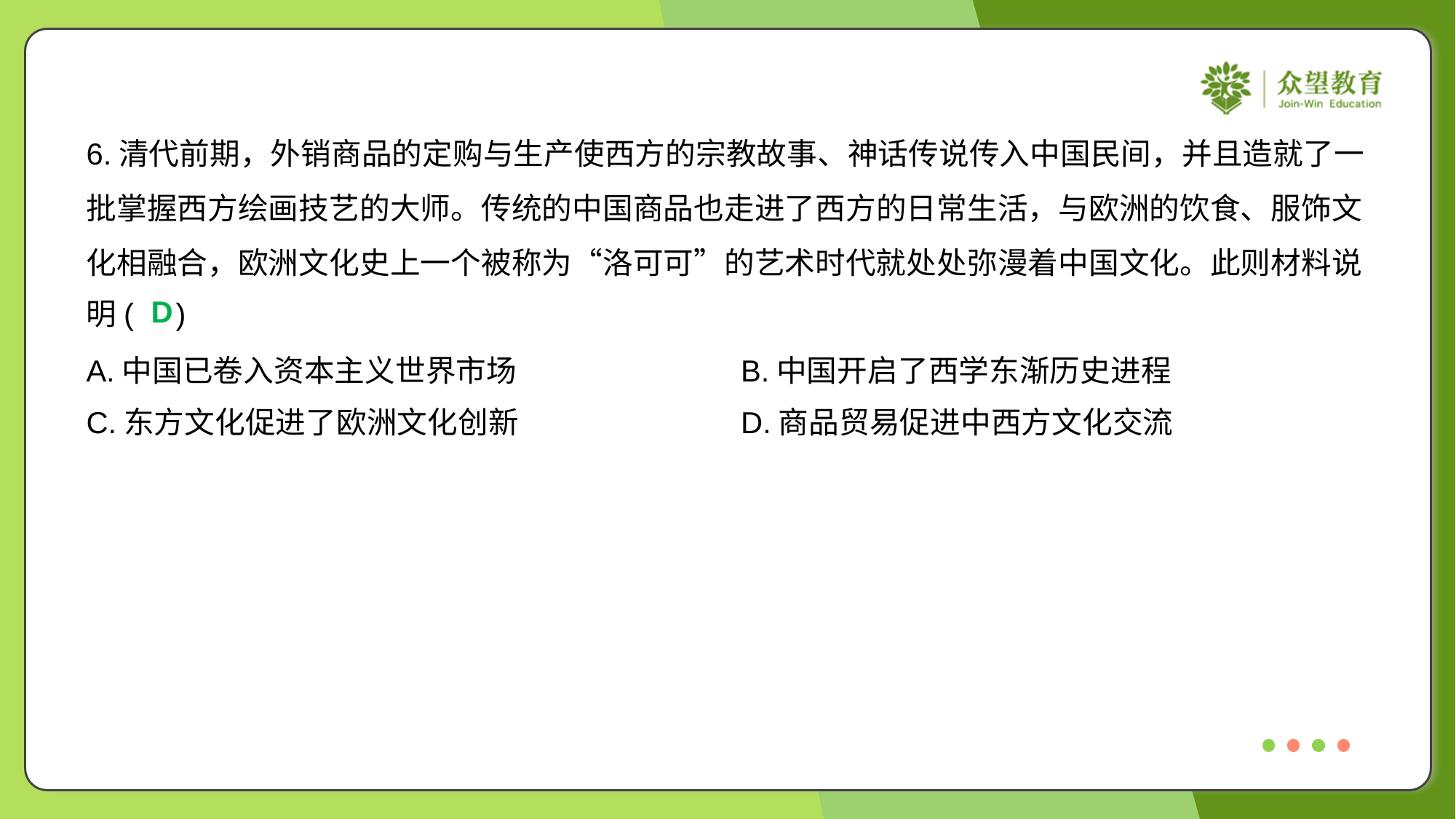

6.清代前期，外销商品的定购与生产使西方的宗教故事、神话传说传入中国民间，并且造就了一
批掌握西方绘画技艺的大师。传统的中国商品也走进了西方的日常生活，与欧洲的饮食、服饰文
化相融合，欧洲文化史上一个被称为“洛可可”的艺术时代就处处弥漫着中国文化。此则材料说
明(     )
D
A.中国已卷入资本主义世界市场	B.中国开启了西学东渐历史进程
C.东方文化促进了欧洲文化创新	D.商品贸易促进中西方文化交流